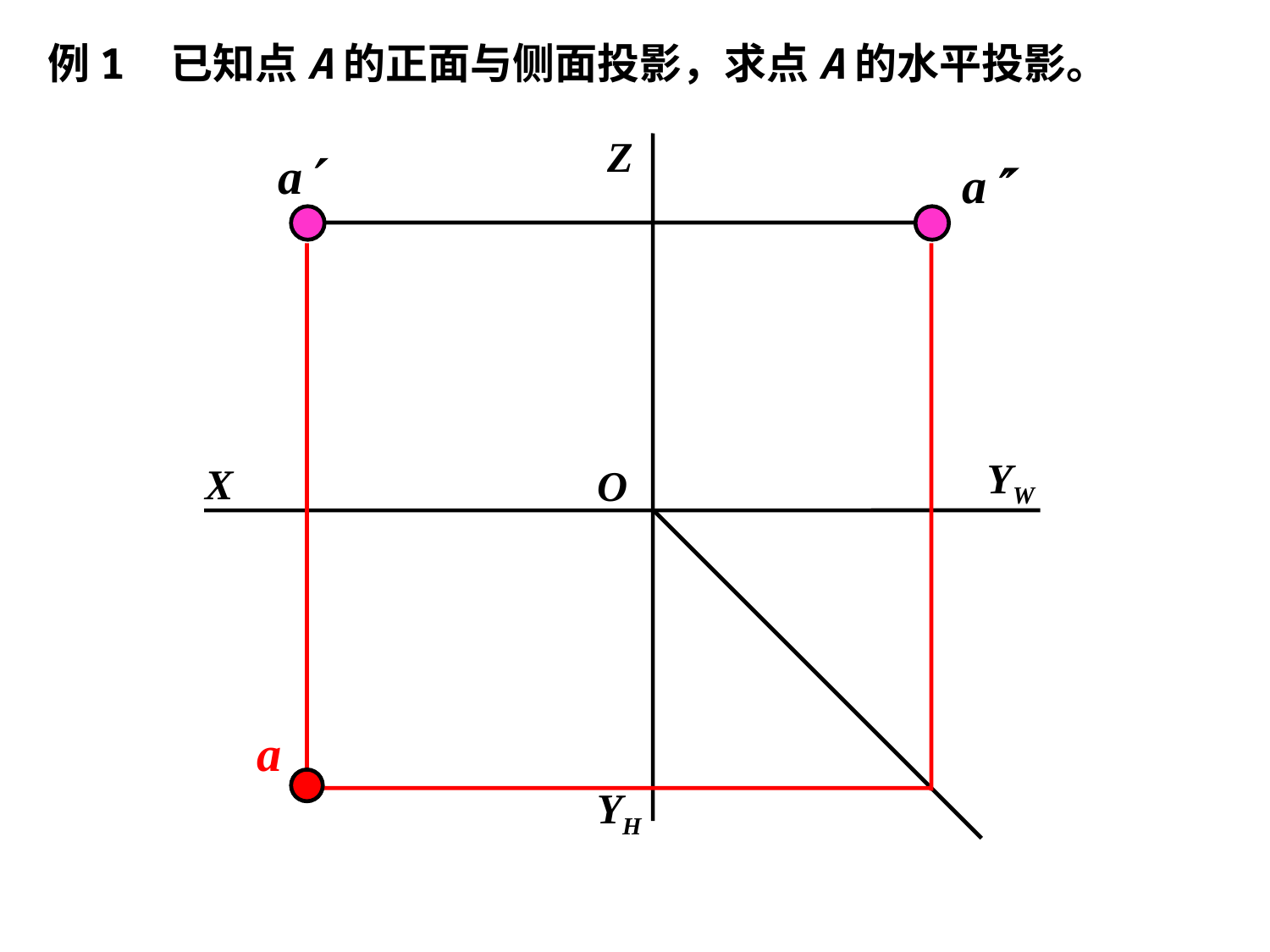

例1  已知点A的正面与侧面投影，求点A的水平投影。
Z

a′
a″

YW
X
O

a

YH